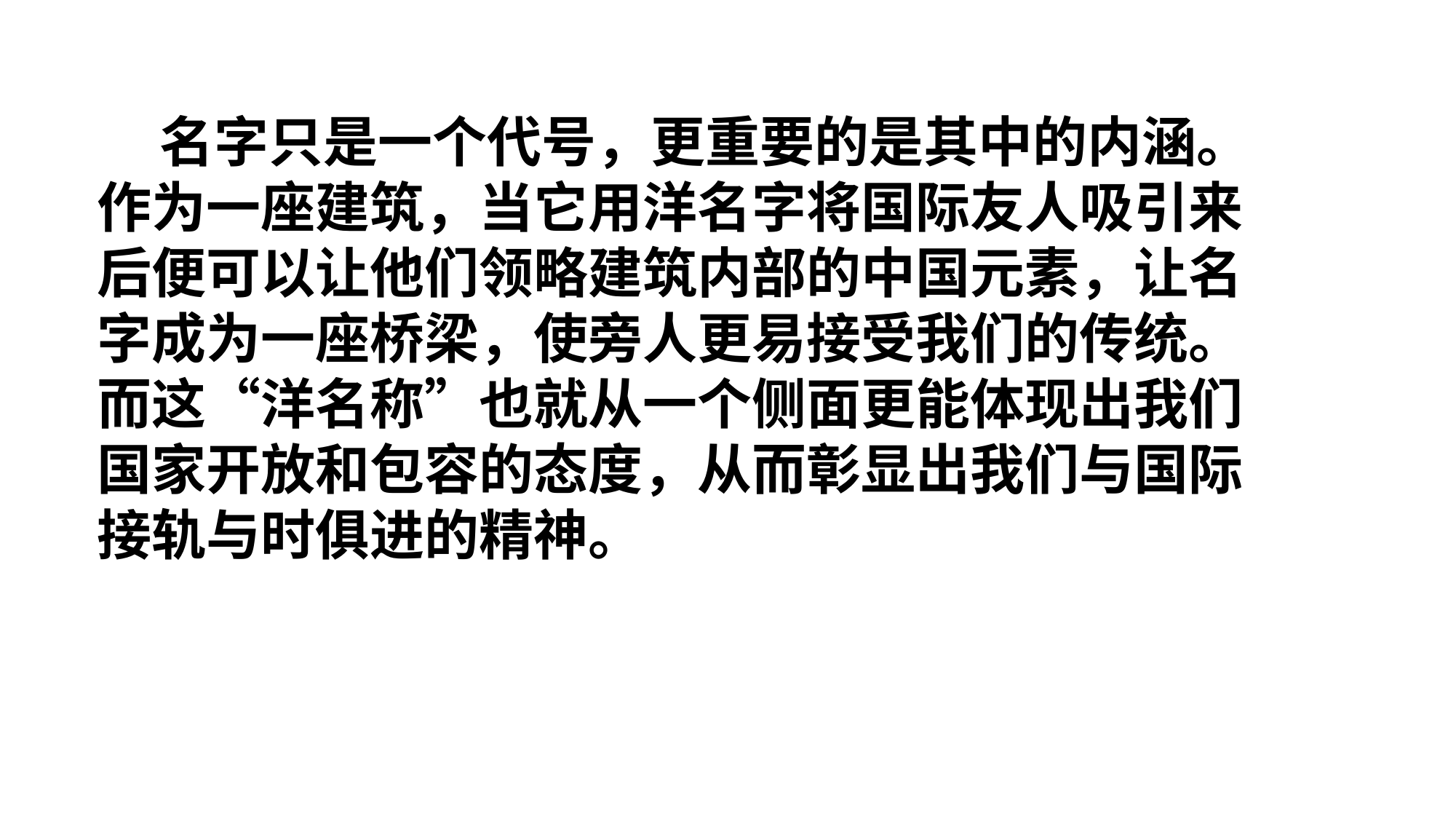

名字只是一个代号，更重要的是其中的内涵。作为一座建筑，当它用洋名字将国际友人吸引来后便可以让他们领略建筑内部的中国元素，让名字成为一座桥梁，使旁人更易接受我们的传统。而这“洋名称”也就从一个侧面更能体现出我们国家开放和包容的态度，从而彰显出我们与国际接轨与时俱进的精神。